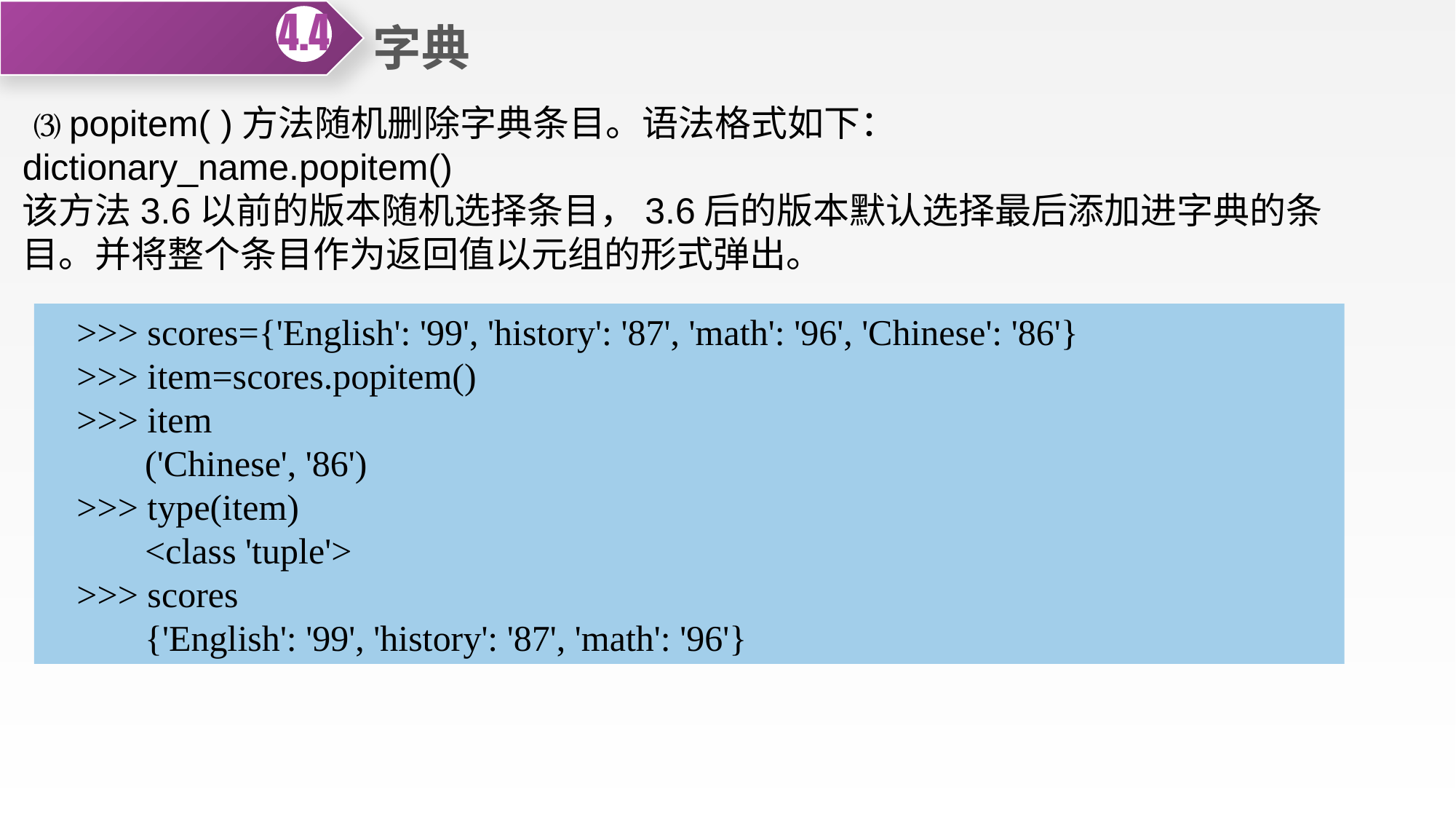

字典

4.4
 ⑶popitem( )方法随机删除字典条目。语法格式如下：
dictionary_name.popitem()
该方法3.6以前的版本随机选择条目，3.6后的版本默认选择最后添加进字典的条目。并将整个条目作为返回值以元组的形式弹出。
>>> scores={'English': '99', 'history': '87', 'math': '96', 'Chinese': '86'}
>>> item=scores.popitem()
>>> item
    ('Chinese', '86')
>>> type(item)
    <class 'tuple'>
>>> scores
    {'English': '99', 'history': '87', 'math': '96'}